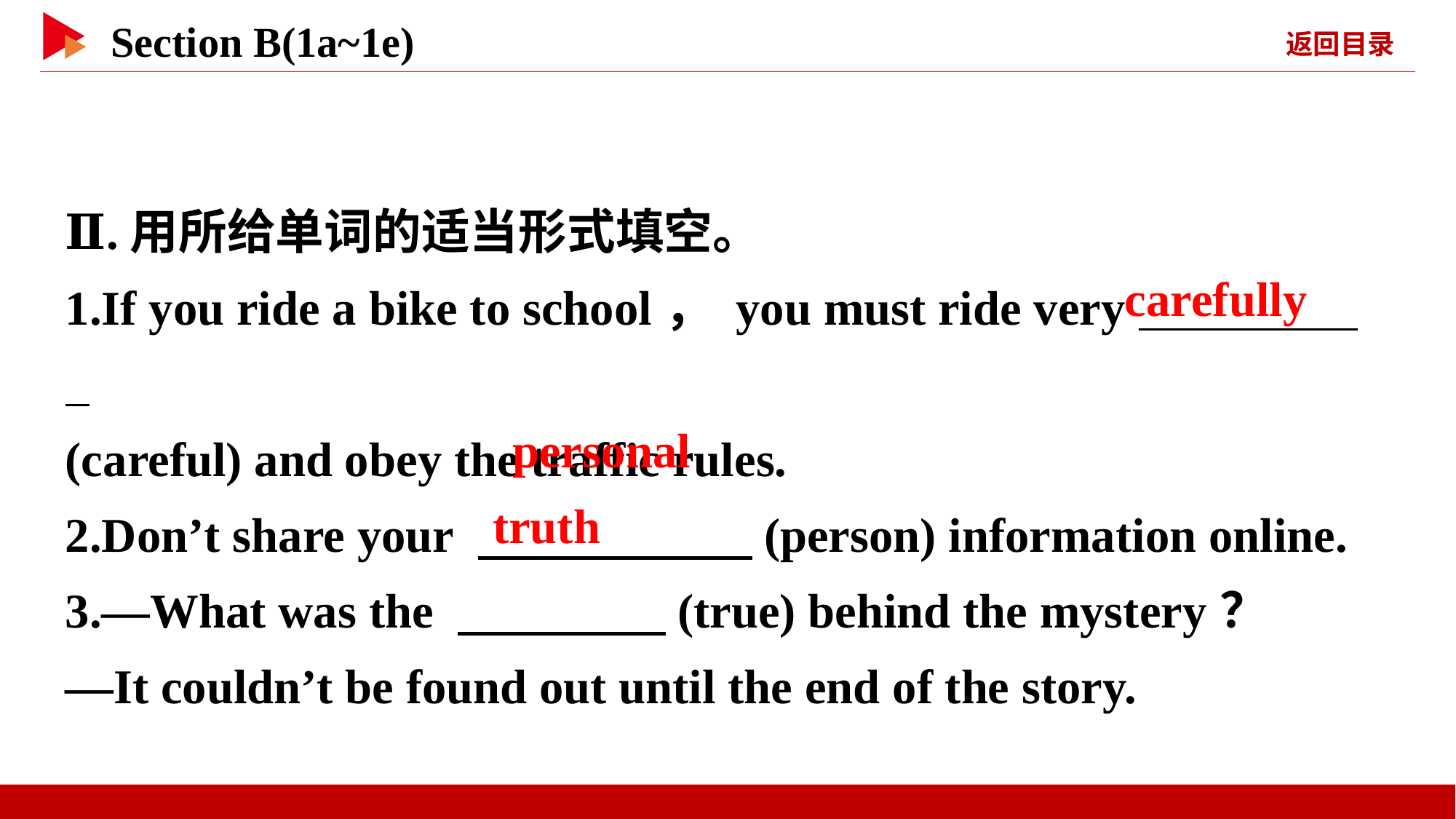

Ⅱ.用所给单词的适当形式填空。
1.If you ride a bike to school， you must ride very                    _
(careful) and obey the traffic rules.
2.Don’t share your 　                　(person) information online.
3.—What was the 　          　(true) behind the mystery？
—It couldn’t be found out until the end of the story.
carefully
personal
truth